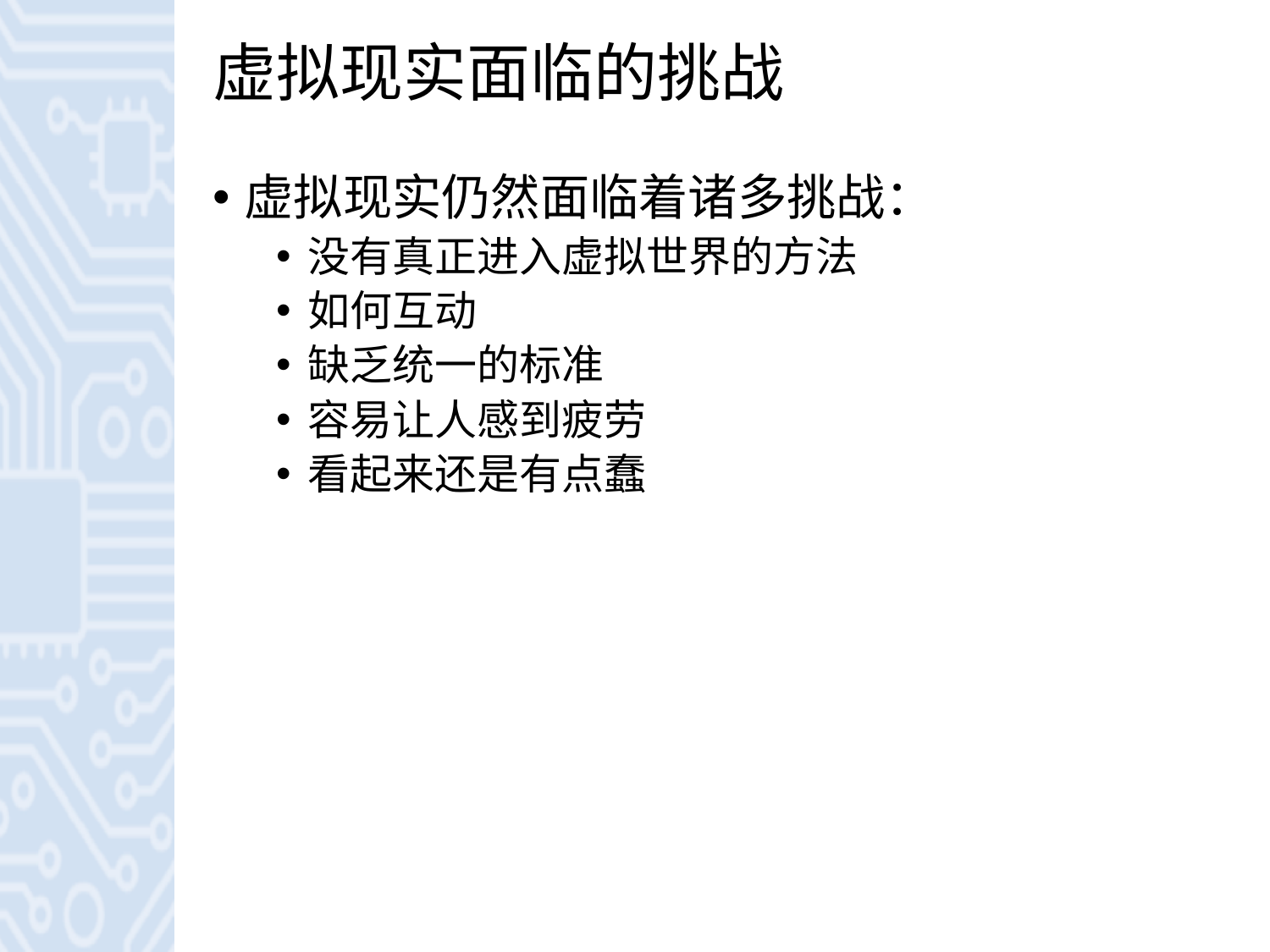

# 虚拟现实面临的挑战
虚拟现实仍然面临着诸多挑战：
没有真正进入虚拟世界的方法
如何互动
缺乏统一的标准
容易让人感到疲劳
看起来还是有点蠢